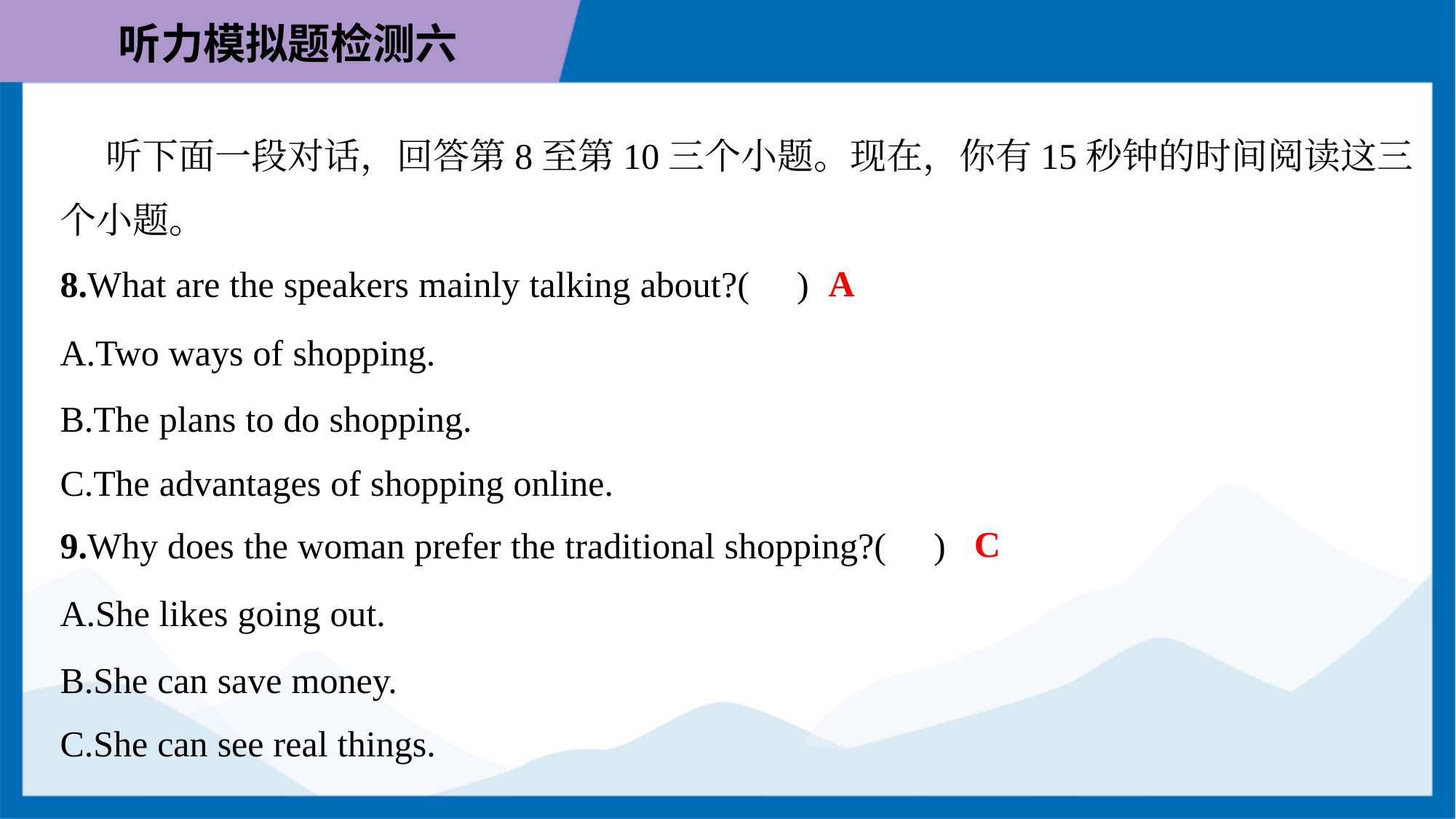

听下面一段对话，回答第8至第10三个小题。现在，你有15秒钟的时间阅读这三
个小题。
A
8.What are the speakers mainly talking about?(     )
A.Two ways of shopping.
B.The plans to do shopping.
C.The advantages of shopping online.
C
9.Why does the woman prefer the traditional shopping?(     )
A.She likes going out.
B.She can save money.
C.She can see real things.